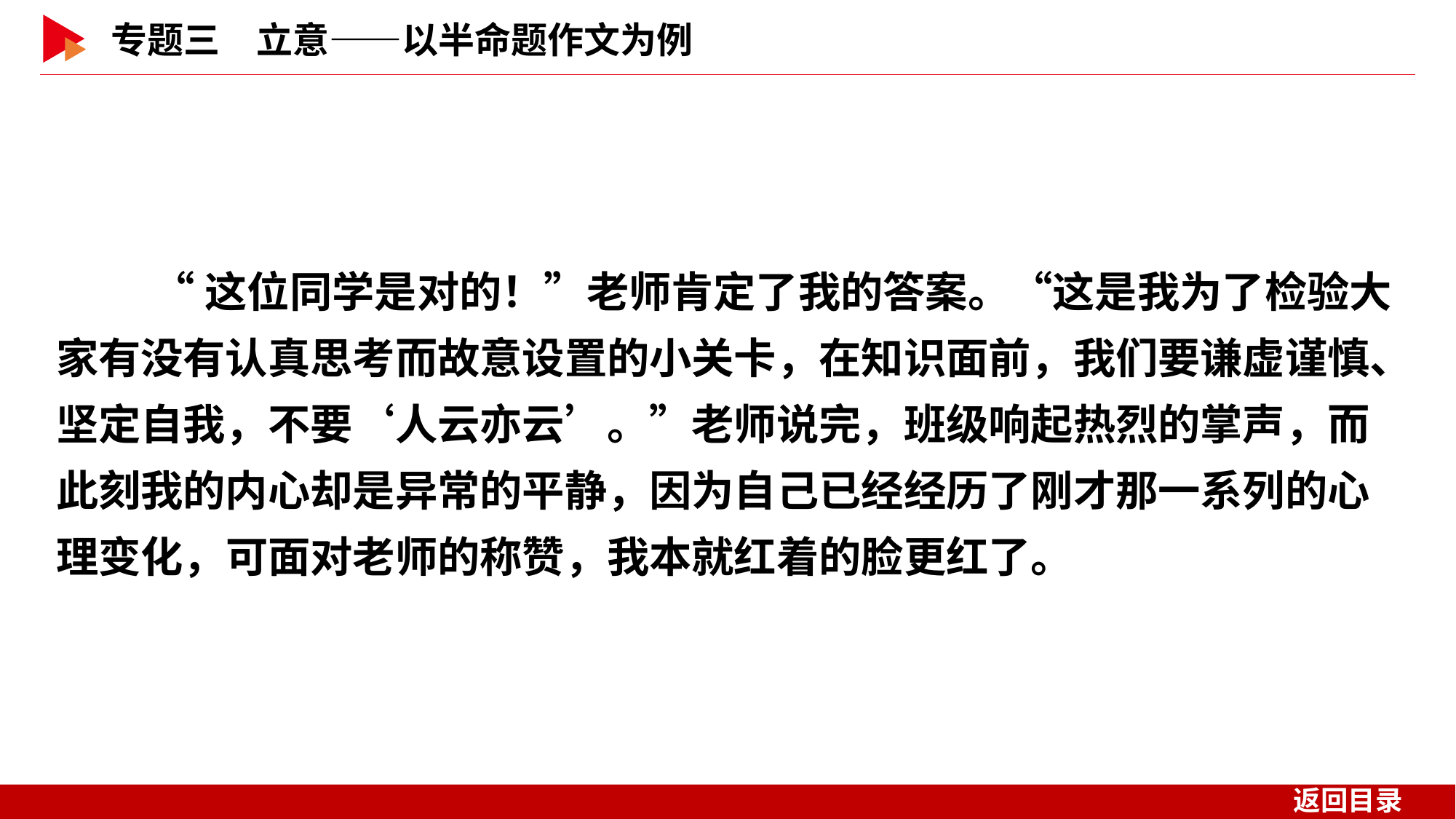

“这位同学是对的！”老师肯定了我的答案。“这是我为了检验大家有没有认真思考而故意设置的小关卡，在知识面前，我们要谦虚谨慎、坚定自我，不要‘人云亦云’。”老师说完，班级响起热烈的掌声，而此刻我的内心却是异常的平静，因为自己已经经历了刚才那一系列的心理变化，可面对老师的称赞，我本就红着的脸更红了。